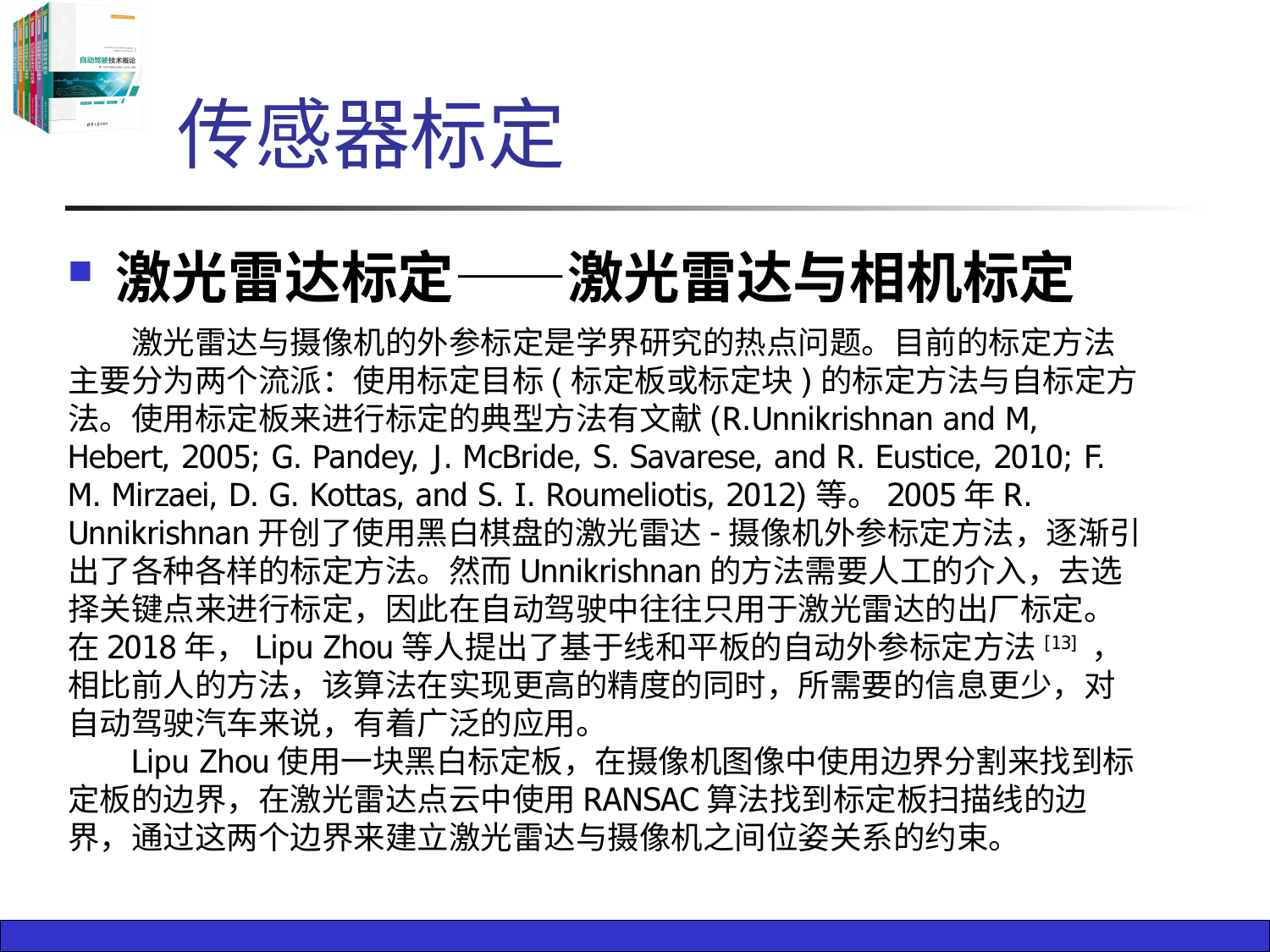

# 传感器标定
激光雷达标定——激光雷达与相机标定
激光雷达与摄像机的外参标定是学界研究的热点问题。目前的标定方法主要分为两个流派：使用标定目标(标定板或标定块)的标定方法与自标定方法。使用标定板来进行标定的典型方法有文献(R.Unnikrishnan and M, Hebert, 2005; G. Pandey, J. McBride, S. Savarese, and R. Eustice, 2010; F. M. Mirzaei, D. G. Kottas, and S. I. Roumeliotis, 2012)等。2005年R. Unnikrishnan开创了使用黑白棋盘的激光雷达-摄像机外参标定方法，逐渐引出了各种各样的标定方法。然而Unnikrishnan的方法需要人工的介入，去选择关键点来进行标定，因此在自动驾驶中往往只用于激光雷达的出厂标定。在2018年，Lipu Zhou等人提出了基于线和平板的自动外参标定方法[13] ，相比前人的方法，该算法在实现更高的精度的同时，所需要的信息更少，对自动驾驶汽车来说，有着广泛的应用。
Lipu Zhou使用一块黑白标定板，在摄像机图像中使用边界分割来找到标定板的边界，在激光雷达点云中使用RANSAC算法找到标定板扫描线的边界，通过这两个边界来建立激光雷达与摄像机之间位姿关系的约束。